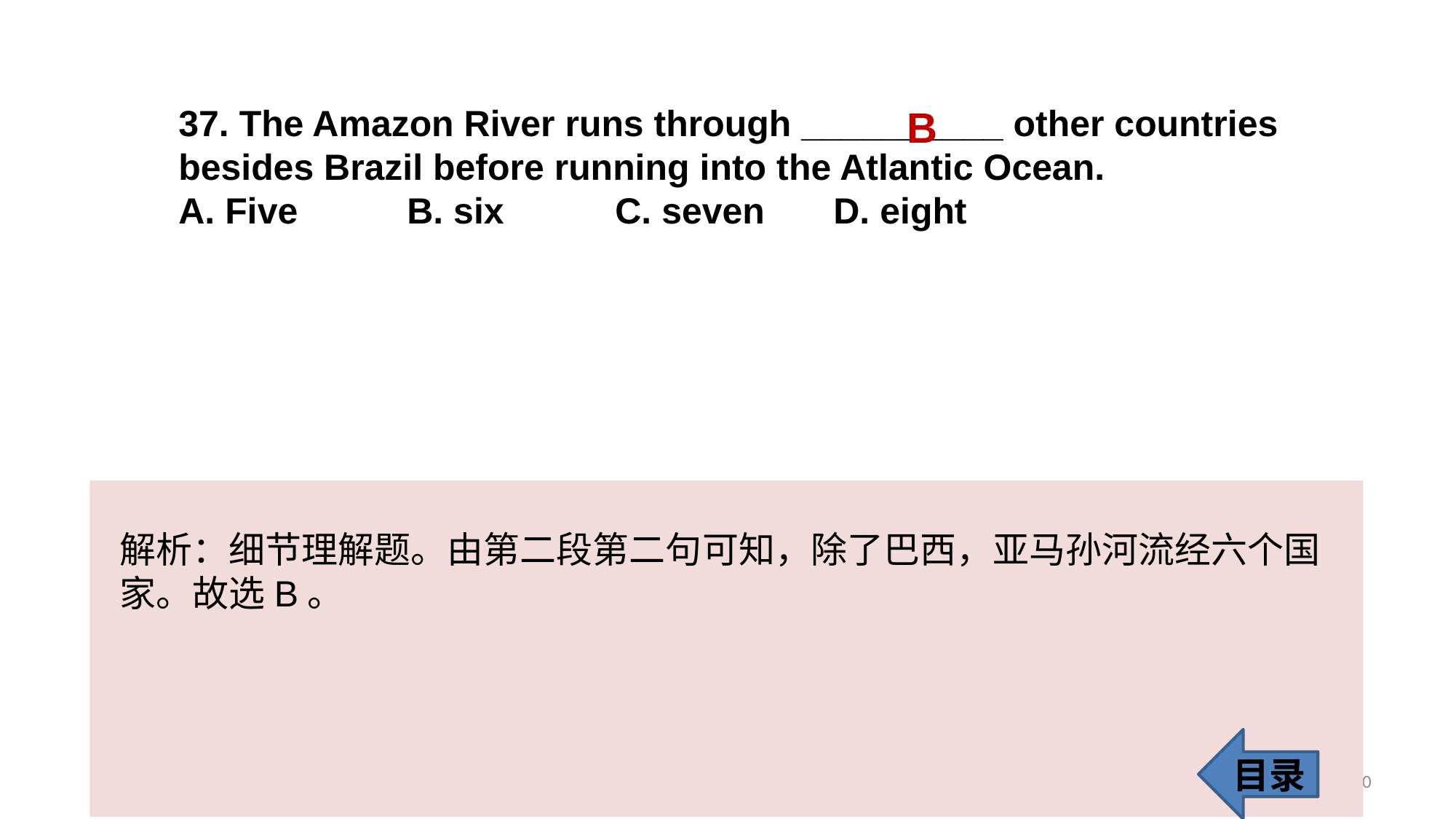

37. The Amazon River runs through __________ other countries  besides Brazil before running into the Atlantic Ocean.
A. Five	 B. six 	C. seven 	D. eight
B

解析：细节理解题。由第二段第二句可知，除了巴西，亚马孙河流经六个国
家。故选B。
目录
40